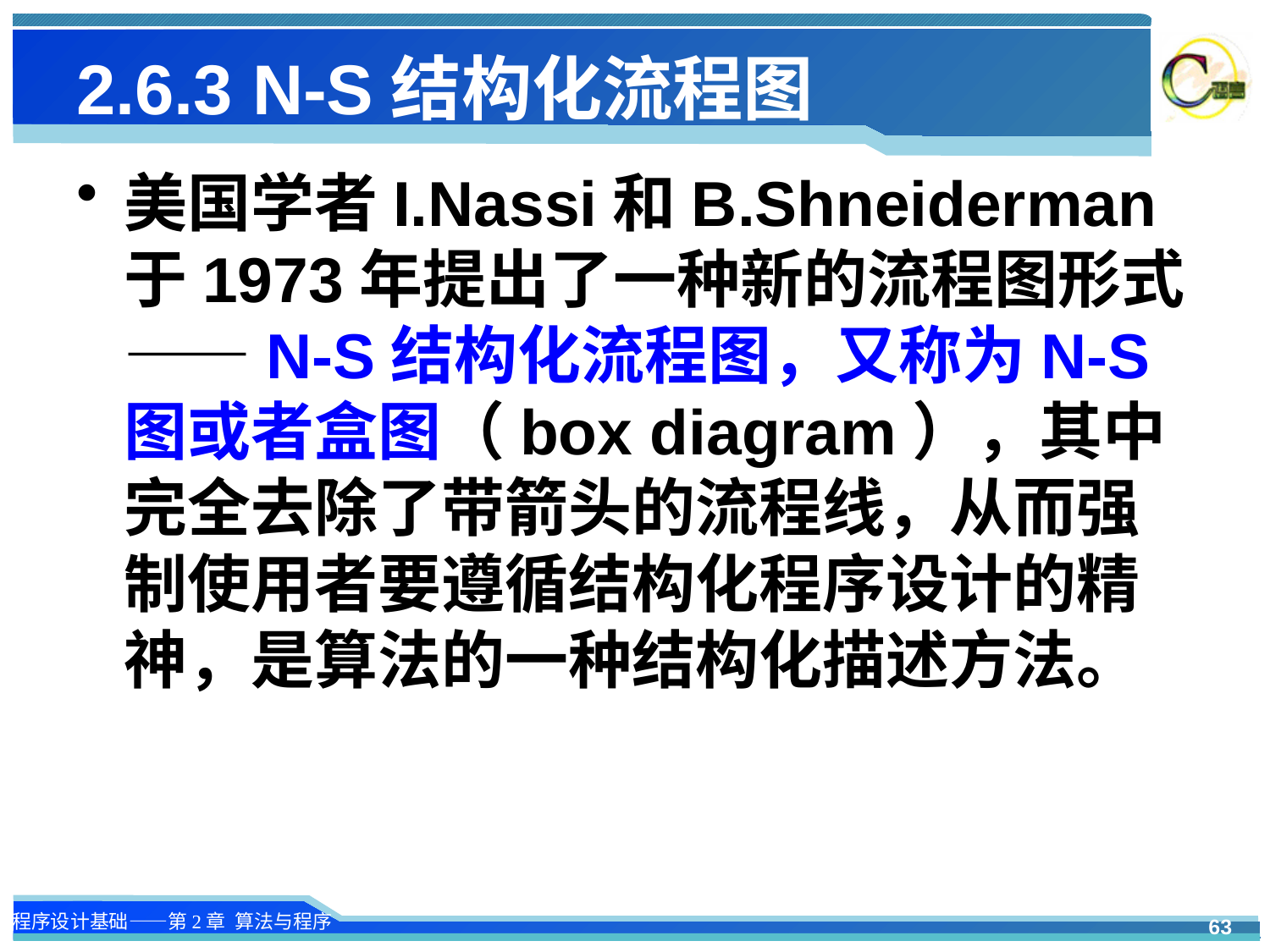

# 2.6.3 N-S结构化流程图
美国学者I.Nassi和B.Shneiderman于1973年提出了一种新的流程图形式——N-S结构化流程图，又称为N-S图或者盒图（box diagram），其中完全去除了带箭头的流程线，从而强制使用者要遵循结构化程序设计的精神，是算法的一种结构化描述方法。
63